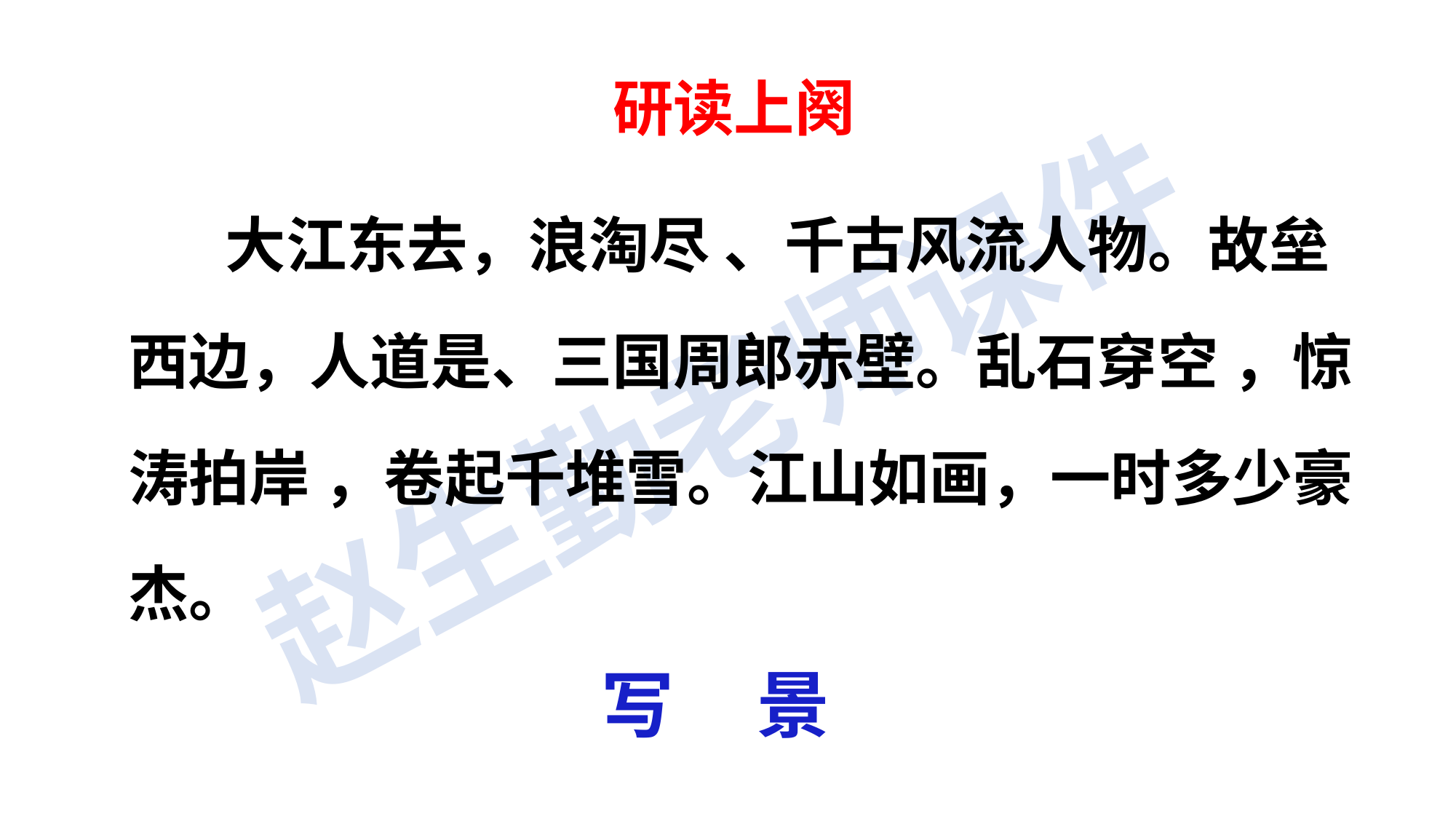

研读上阕
      大江东去，浪淘尽 、千古风流人物。故垒西边，人道是、三国周郎赤壁。乱石穿空 ，惊涛拍岸 ，卷起千堆雪。江山如画，一时多少豪杰。
写     景